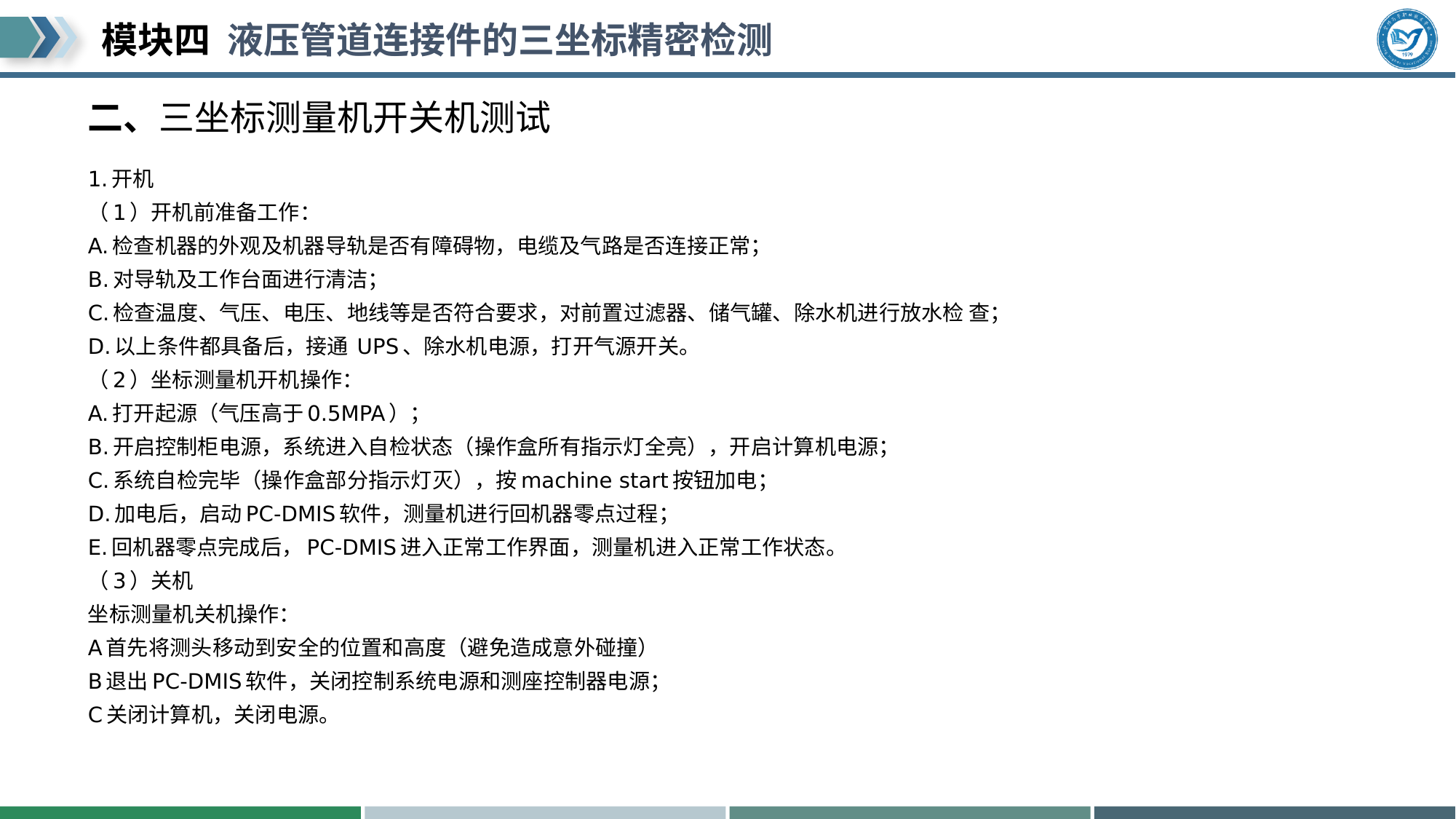

# 二、三坐标测量机开关机测试
1.开机
（1）开机前准备工作：
A.检查机器的外观及机器导轨是否有障碍物，电缆及气路是否连接正常；
B.对导轨及工作台面进行清洁；
C.检查温度、气压、电压、地线等是否符合要求，对前置过滤器、储气罐、除水机进行放水检 查；
D.以上条件都具备后，接通 UPS、除水机电源，打开气源开关。
（2）坐标测量机开机操作：
A.打开起源（气压高于0.5MPA）；
B.开启控制柜电源，系统进入自检状态（操作盒所有指示灯全亮），开启计算机电源；
C.系统自检完毕（操作盒部分指示灯灭），按machine start按钮加电；
D.加电后，启动PC-DMIS软件，测量机进行回机器零点过程；
E.回机器零点完成后，PC-DMIS进入正常工作界面，测量机进入正常工作状态。
（3）关机
坐标测量机关机操作：
A首先将测头移动到安全的位置和高度（避免造成意外碰撞）
B退出PC-DMIS软件，关闭控制系统电源和测座控制器电源；
C关闭计算机，关闭电源。